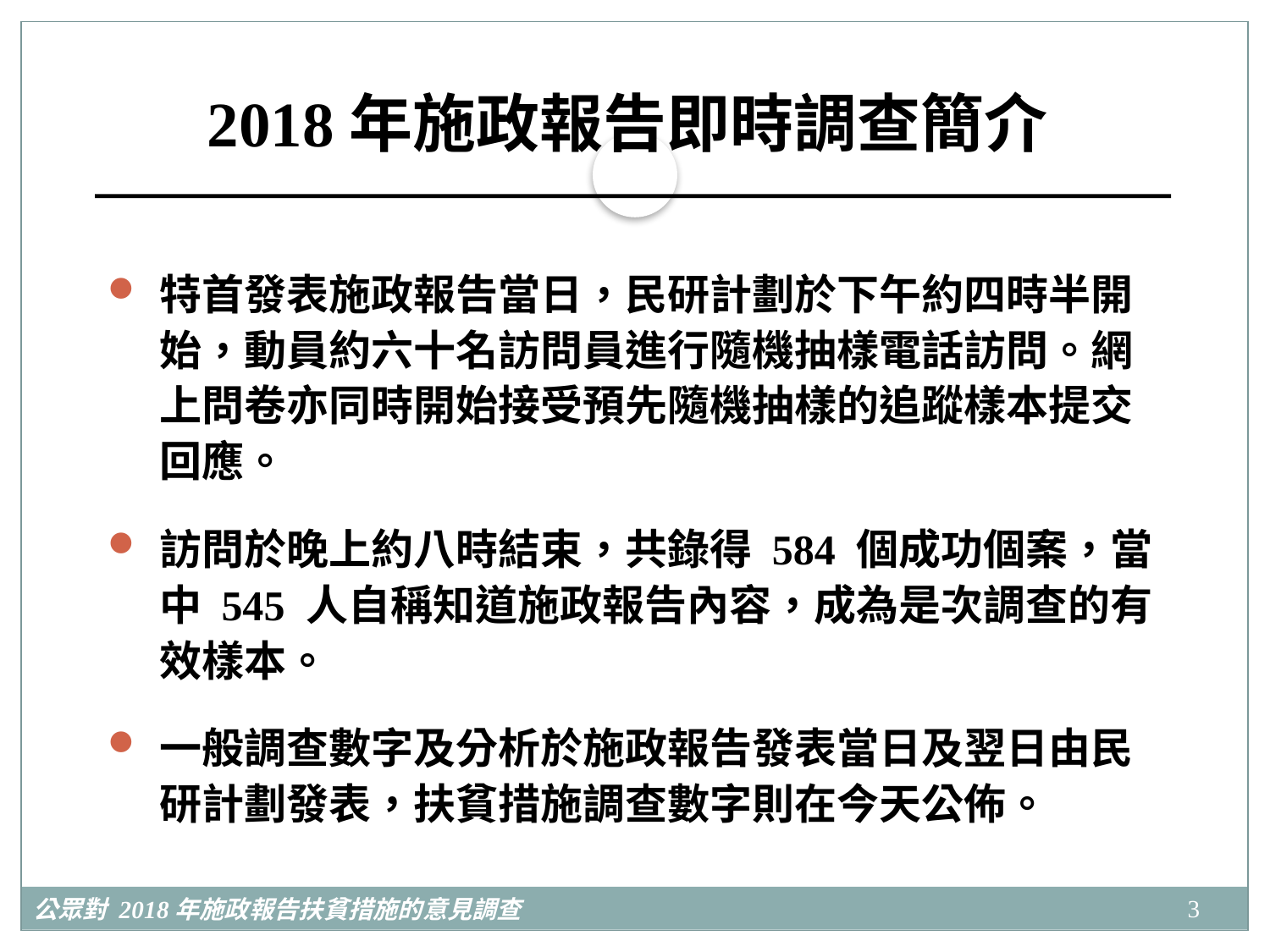

# 2018年施政報告即時調查簡介

特首發表施政報告當日，民研計劃於下午約四時半開始，動員約六十名訪問員進行隨機抽樣電話訪問。網上問卷亦同時開始接受預先隨機抽樣的追蹤樣本提交回應。
訪問於晚上約八時結束，共錄得 584 個成功個案，當中 545 人自稱知道施政報告內容，成為是次調查的有效樣本。
一般調查數字及分析於施政報告發表當日及翌日由民研計劃發表，扶貧措施調查數字則在今天公佈。